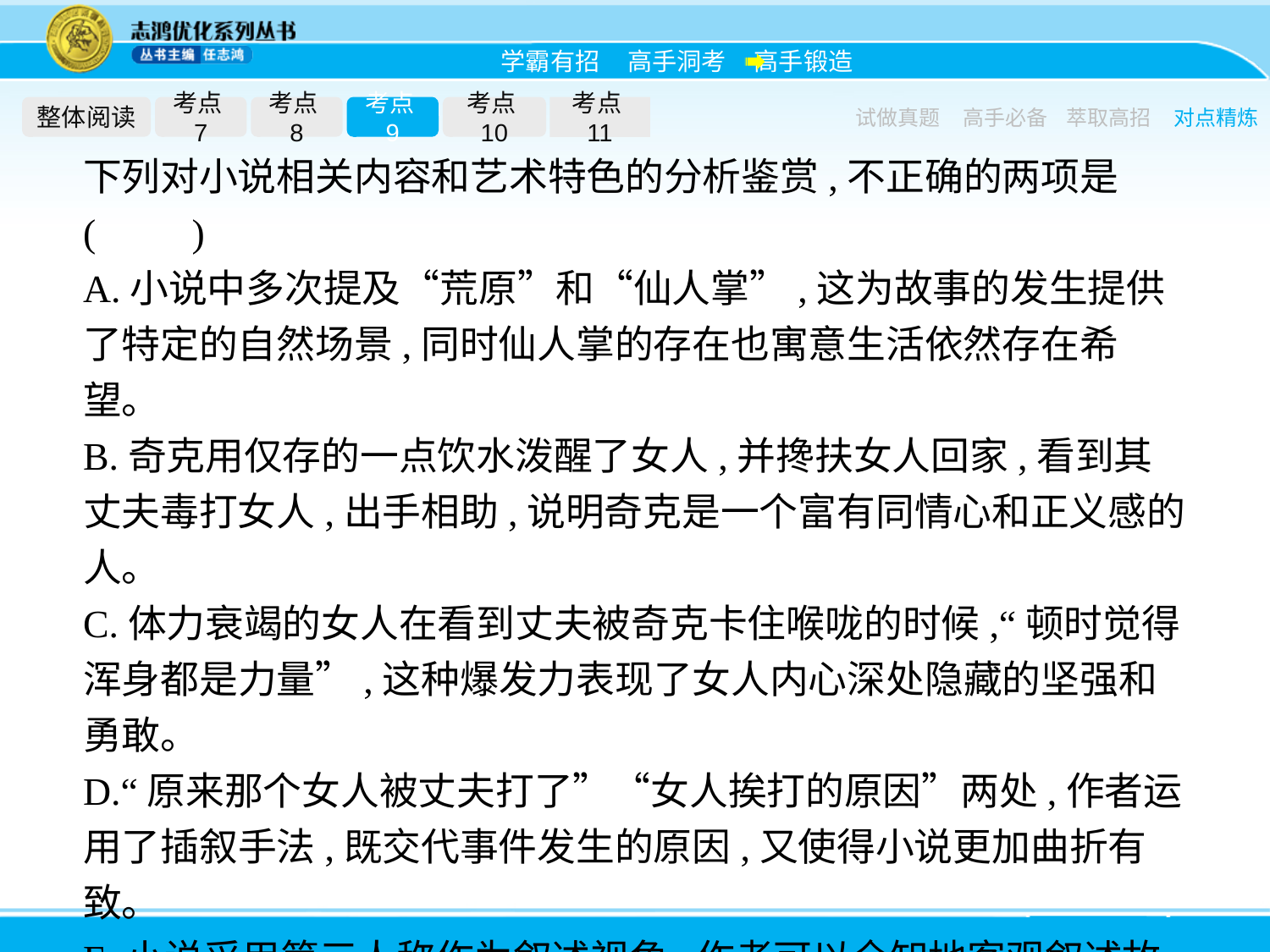

整体阅读
考点7
考点8
考点9
考点10
考点11
试做真题
高手必备
萃取高招
对点精炼
下列对小说相关内容和艺术特色的分析鉴赏,不正确的两项是(　　)
A.小说中多次提及“荒原”和“仙人掌”,这为故事的发生提供了特定的自然场景,同时仙人掌的存在也寓意生活依然存在希望。
B.奇克用仅存的一点饮水泼醒了女人,并搀扶女人回家,看到其丈夫毒打女人,出手相助,说明奇克是一个富有同情心和正义感的人。
C.体力衰竭的女人在看到丈夫被奇克卡住喉咙的时候,“顿时觉得浑身都是力量”,这种爆发力表现了女人内心深处隐藏的坚强和勇敢。
D.“原来那个女人被丈夫打了”“女人挨打的原因”两处,作者运用了插叙手法,既交代事件发生的原因,又使得小说更加曲折有致。
E.小说采用第三人称作为叙述视角,作者可以全知地客观叙述故事,把涉及不同人物的情节有机地糅合在一起,内容显得丰富而集中。